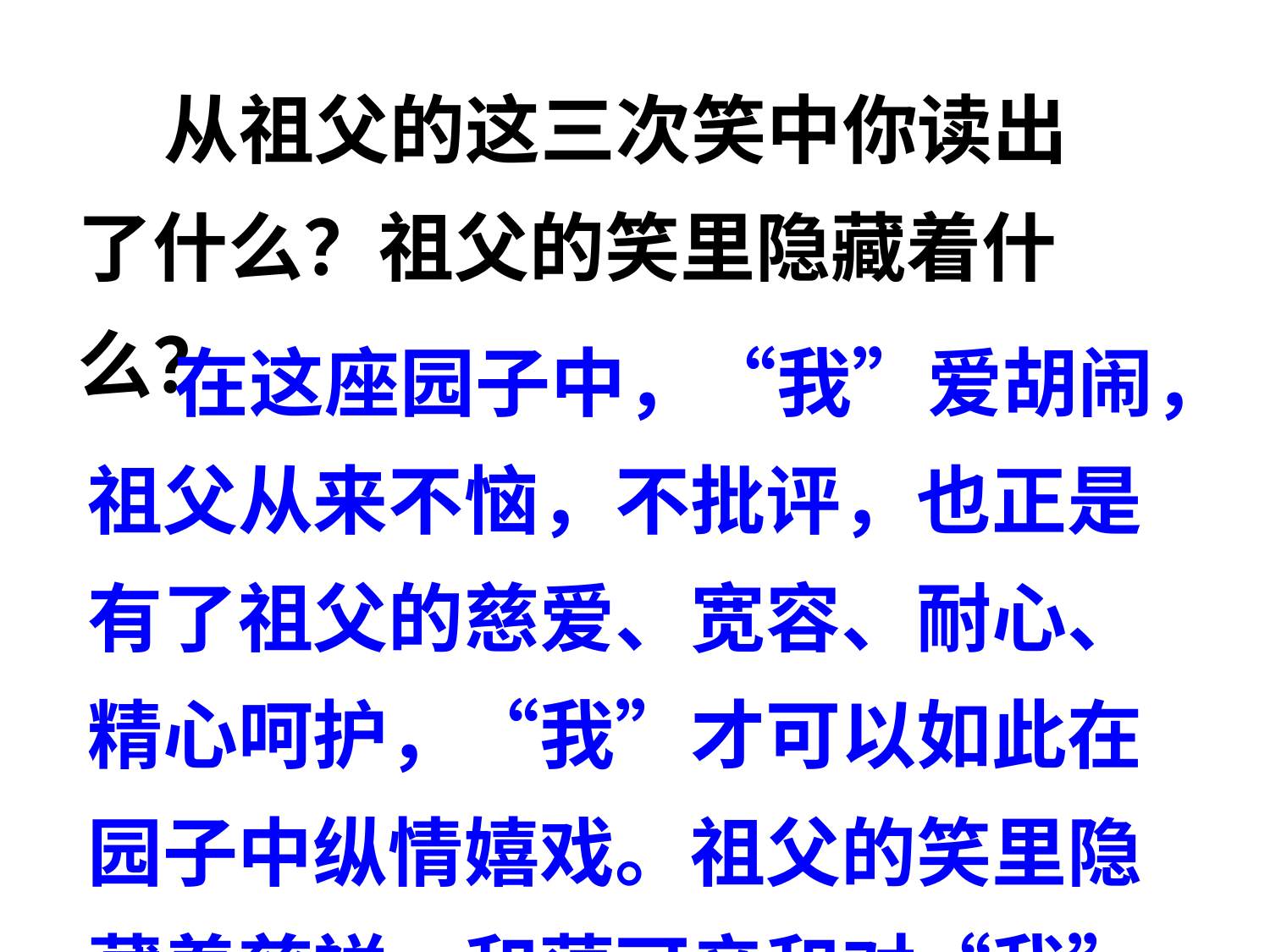

从祖父的这三次笑中你读出了什么？祖父的笑里隐藏着什么？
    在这座园子中，“我”爱胡闹，祖父从来不恼，不批评，也正是有了祖父的慈爱、宽容、耐心、精心呵护，“我”才可以如此在园子中纵情嬉戏。祖父的笑里隐藏着慈祥、和蔼可亲和对“我”的爱。